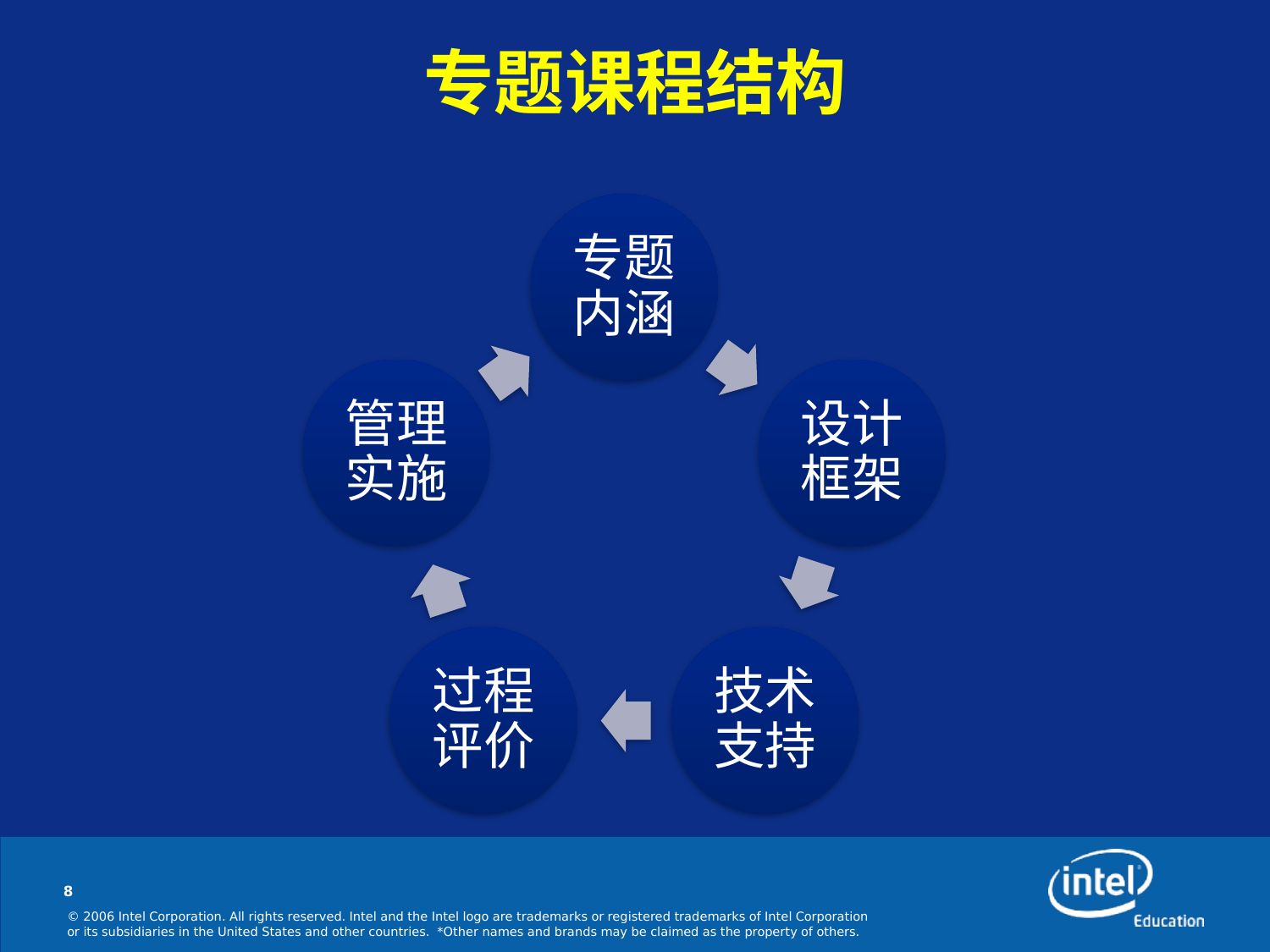

# 专题课程结构
专题内涵

设计框架

技术支持

过程评价

管理实施

8